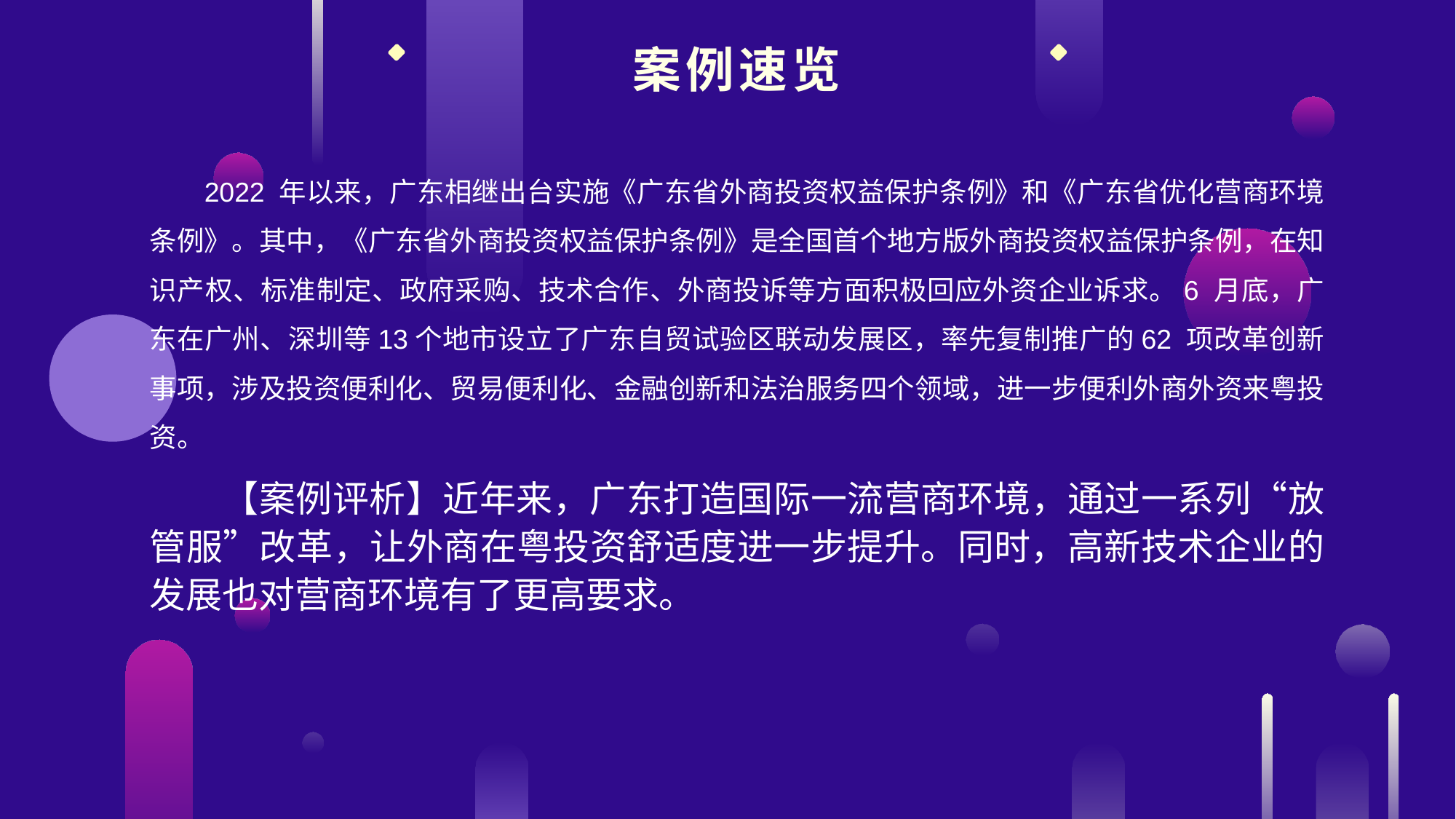

案例速览

2022 年以来，广东相继出台实施《广东省外商投资权益保护条例》和《广东省优化营商环境条例》。其中，《广东省外商投资权益保护条例》是全国首个地方版外商投资权益保护条例，在知识产权、标准制定、政府采购、技术合作、外商投诉等方面积极回应外资企业诉求。6 月底，广东在广州、深圳等13个地市设立了广东自贸试验区联动发展区，率先复制推广的62 项改革创新事项，涉及投资便利化、贸易便利化、金融创新和法治服务四个领域，进一步便利外商外资来粤投资。

【案例评析】近年来，广东打造国际一流营商环境，通过一系列“放管服”改革，让外商在粤投资舒适度进一步提升。同时，高新技术企业的发展也对营商环境有了更高要求。